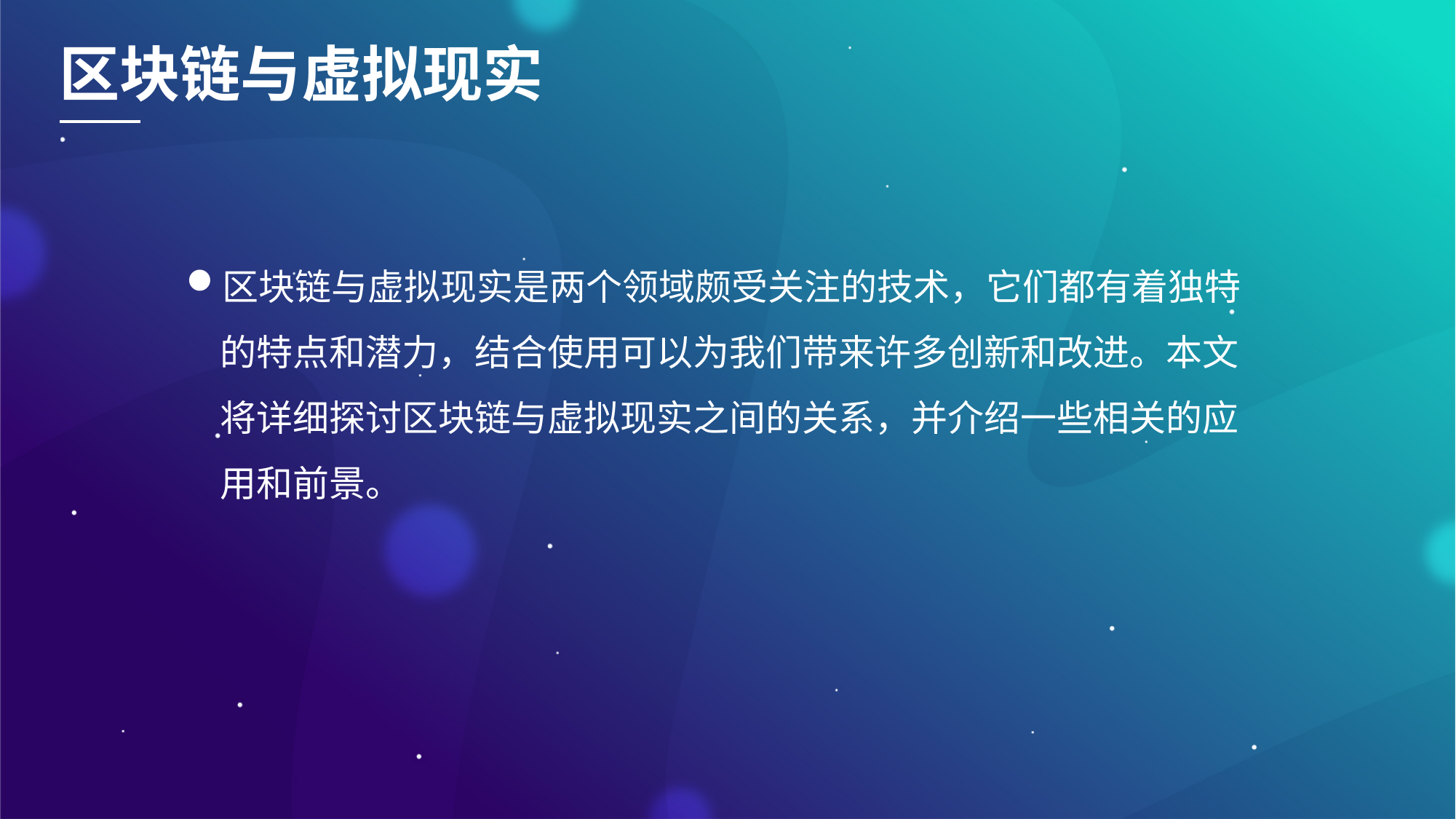

区块链与虚拟现实
区块链与虚拟现实是两个领域颇受关注的技术，它们都有着独特的特点和潜力，结合使用可以为我们带来许多创新和改进。本文将详细探讨区块链与虚拟现实之间的关系，并介绍一些相关的应用和前景。